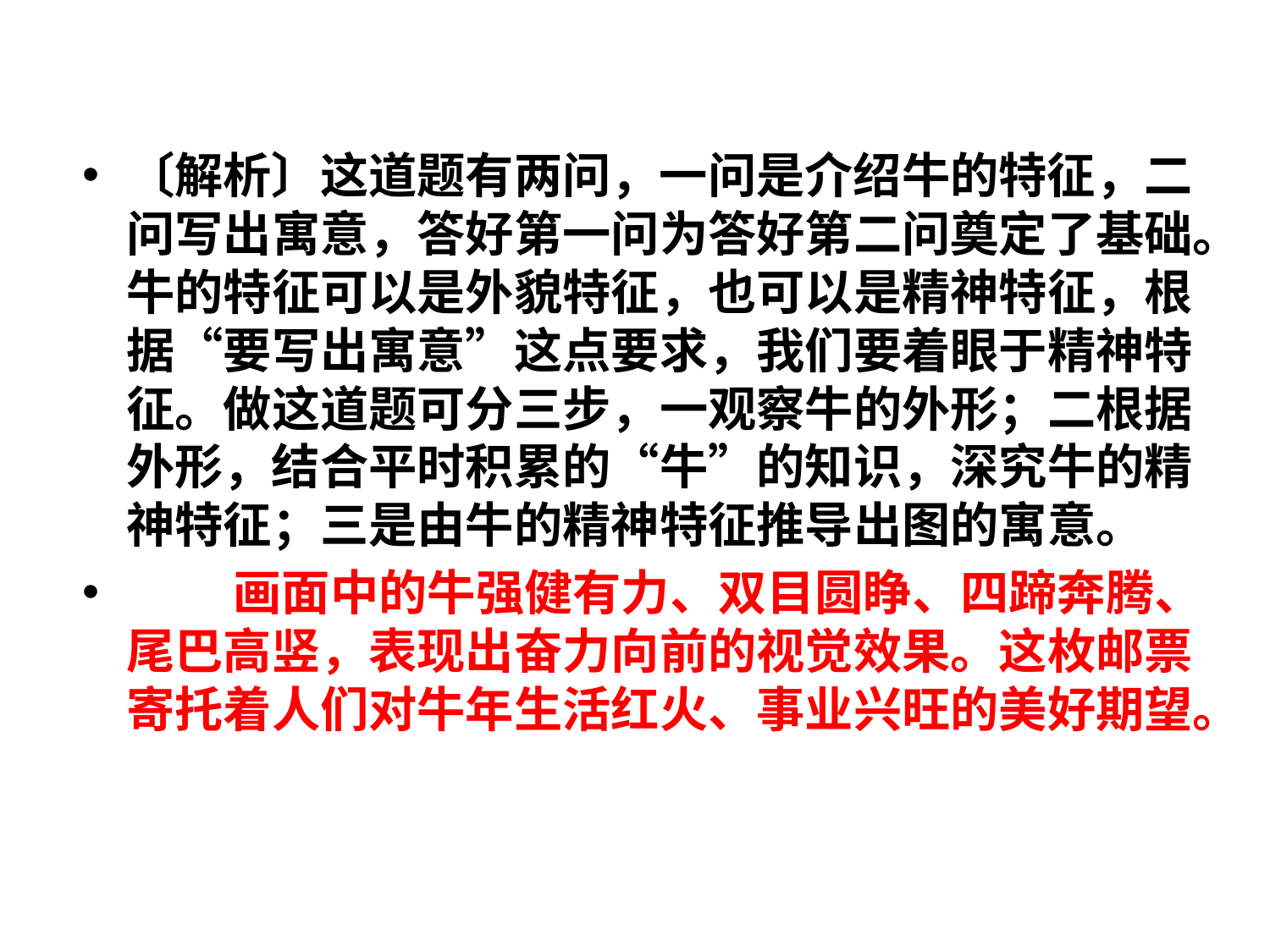

〔解析〕这道题有两问，一问是介绍牛的特征，二问写出寓意，答好第一问为答好第二问奠定了基础。牛的特征可以是外貌特征，也可以是精神特征，根据“要写出寓意”这点要求，我们要着眼于精神特征。做这道题可分三步，一观察牛的外形；二根据外形，结合平时积累的“牛”的知识，深究牛的精神特征；三是由牛的精神特征推导出图的寓意。
         画面中的牛强健有力、双目圆睁、四蹄奔腾、尾巴高竖，表现出奋力向前的视觉效果。这枚邮票寄托着人们对牛年生活红火、事业兴旺的美好期望。